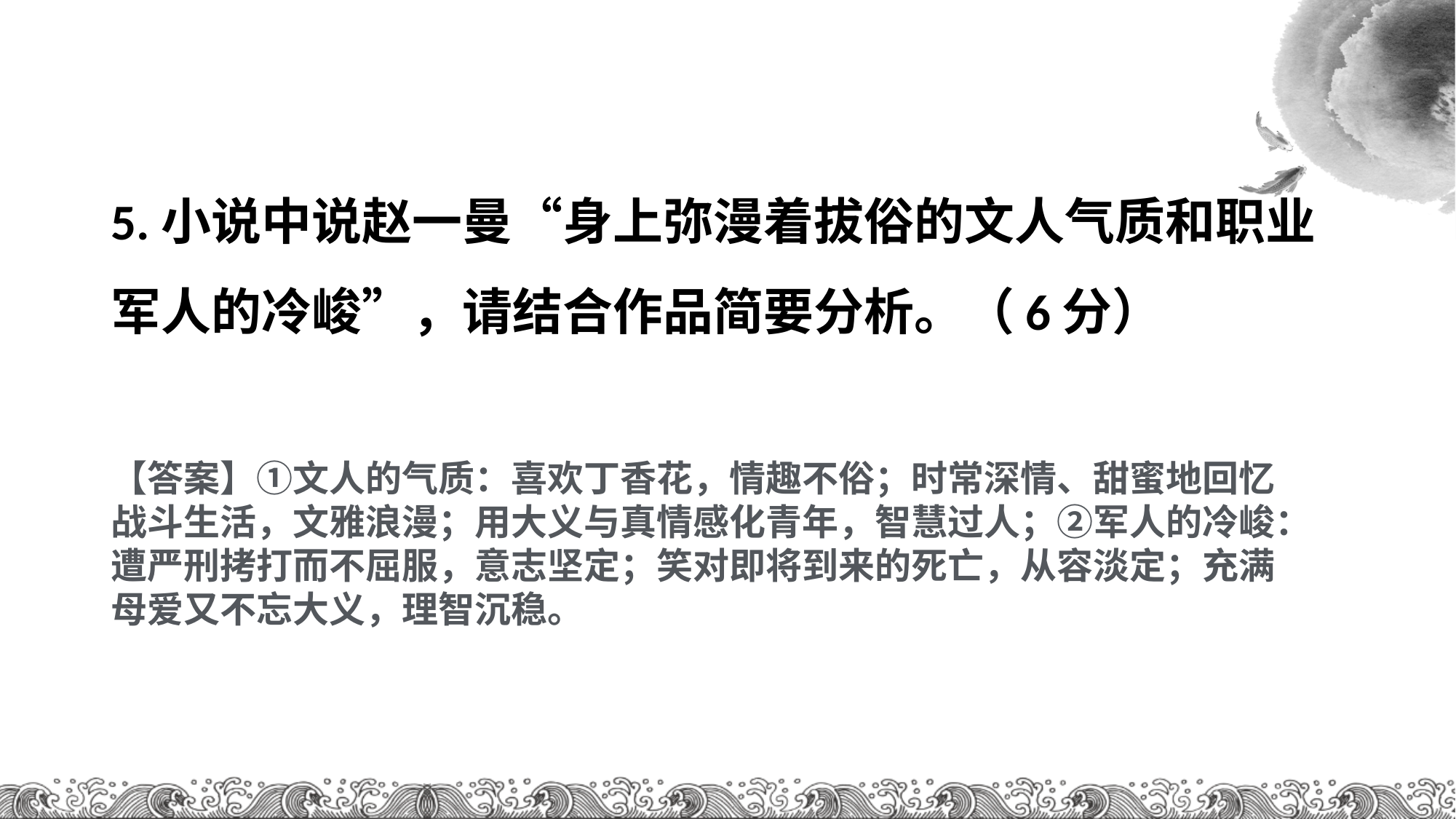

5.小说中说赵一曼“身上弥漫着拔俗的文人气质和职业军人的冷峻”，请结合作品简要分析。（6分）

【答案】①文人的气质：喜欢丁香花，情趣不俗；时常深情、甜蜜地回忆战斗生活，文雅浪漫；用大义与真情感化青年，智慧过人；②军人的冷峻：遭严刑拷打而不屈服，意志坚定；笑对即将到来的死亡，从容淡定；充满母爱又不忘大义，理智沉稳。